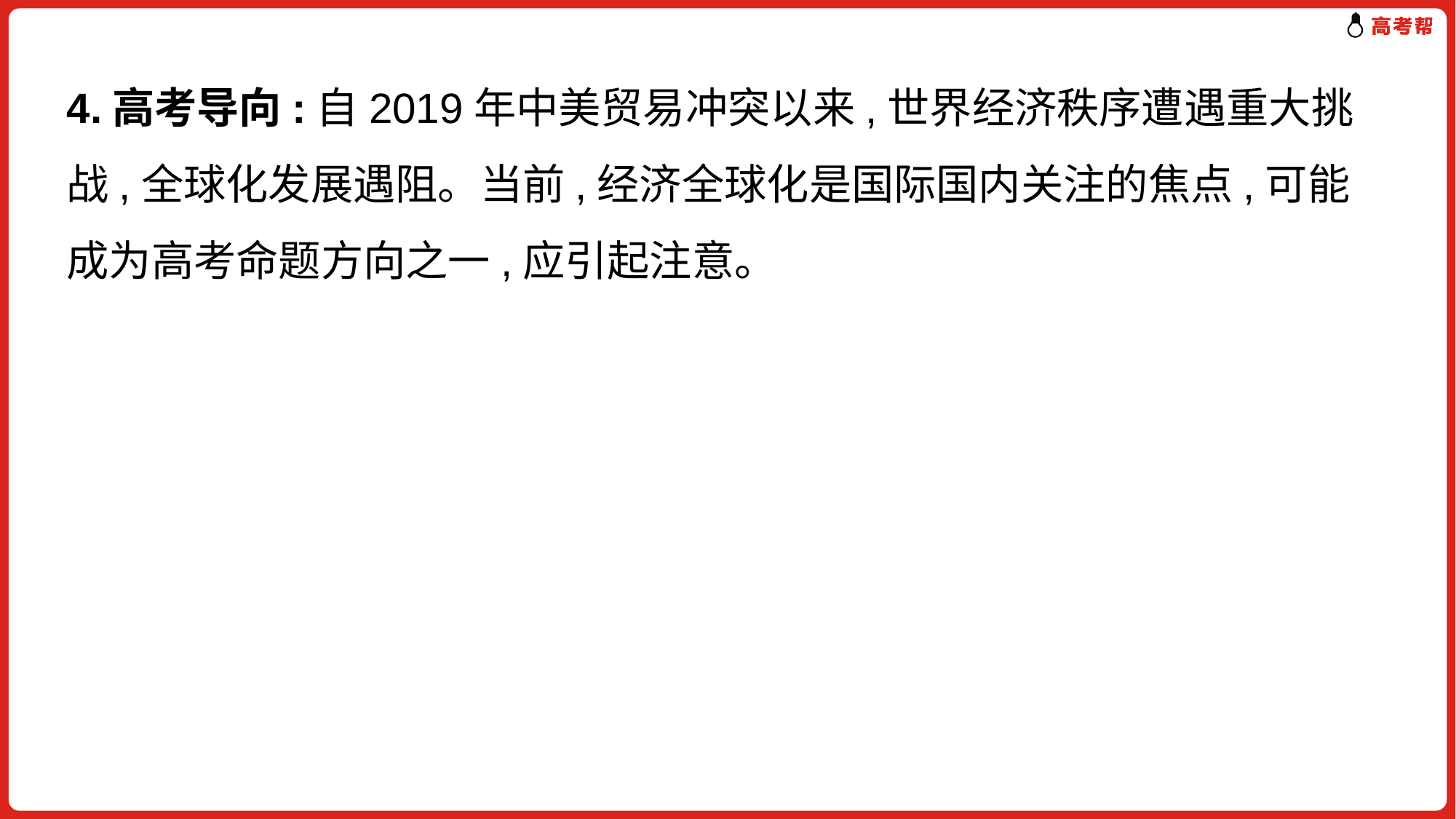

4.高考导向:自2019年中美贸易冲突以来,世界经济秩序遭遇重大挑战,全球化发展遇阻。当前,经济全球化是国际国内关注的焦点,可能成为高考命题方向之一,应引起注意。